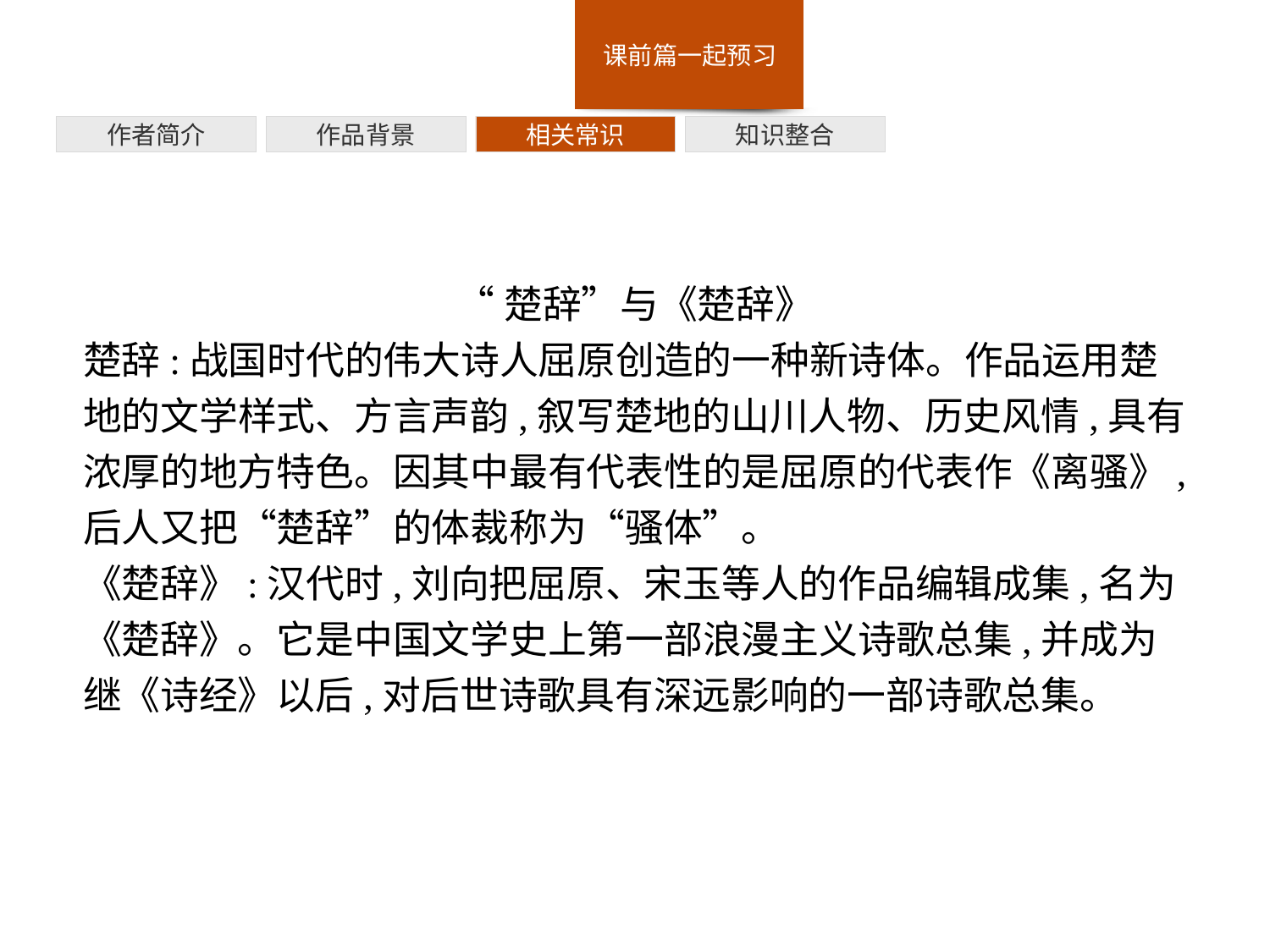

作者简介
作品背景
相关常识
知识整合
“楚辞”与《楚辞》
楚辞:战国时代的伟大诗人屈原创造的一种新诗体。作品运用楚地的文学样式、方言声韵,叙写楚地的山川人物、历史风情,具有浓厚的地方特色。因其中最有代表性的是屈原的代表作《离骚》,后人又把“楚辞”的体裁称为“骚体”。
《楚辞》:汉代时,刘向把屈原、宋玉等人的作品编辑成集,名为《楚辞》。它是中国文学史上第一部浪漫主义诗歌总集,并成为继《诗经》以后,对后世诗歌具有深远影响的一部诗歌总集。